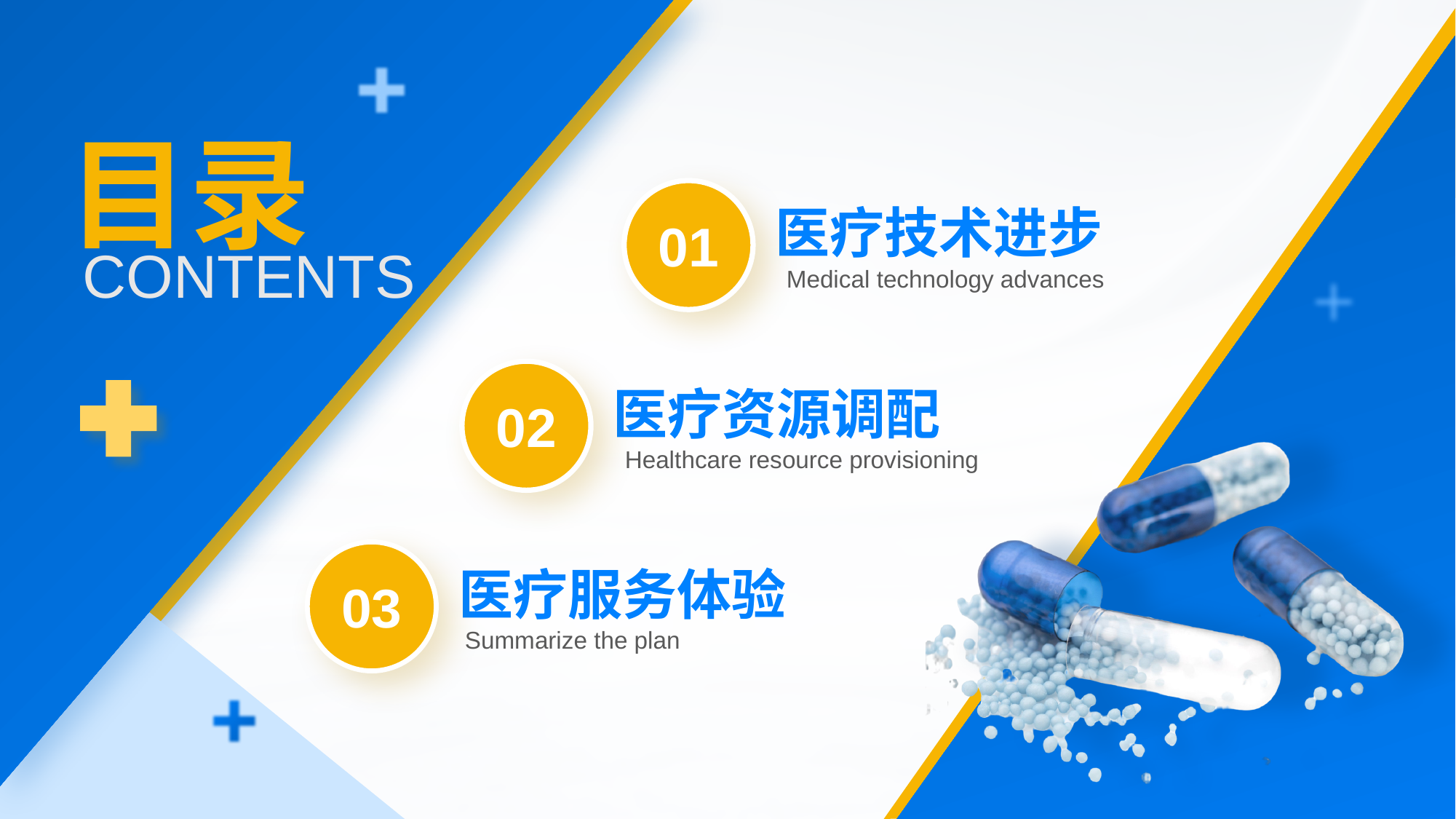

目录
01
医疗技术进步
Medical technology advances
CONTENTS
02
医疗资源调配
Healthcare resource provisioning
03
医疗服务体验
Summarize the plan